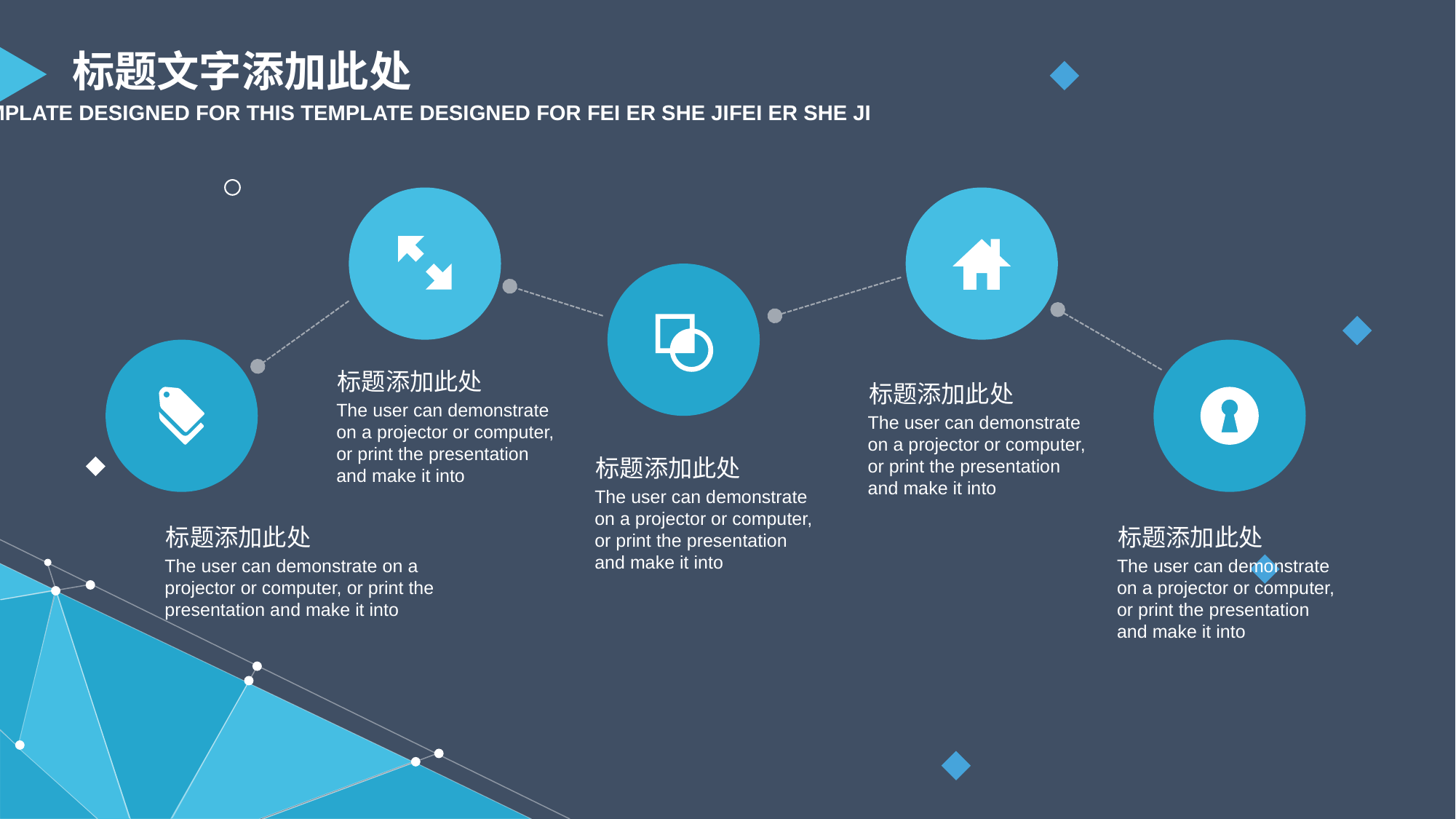

标题文字添加此处
THIS TEMPLATE DESIGNED FOR THIS TEMPLATE DESIGNED FOR FEI ER SHE JIFEI ER SHE JI

标题添加此处
The user can demonstrate on a projector or computer, or print the presentation and make it into
标题添加此处
The user can demonstrate on a projector or computer, or print the presentation and make it into
标题添加此处
The user can demonstrate on a projector or computer, or print the presentation and make it into
标题添加此处
The user can demonstrate on a projector or computer, or print the presentation and make it into
标题添加此处
The user can demonstrate on a projector or computer, or print the presentation and make it into